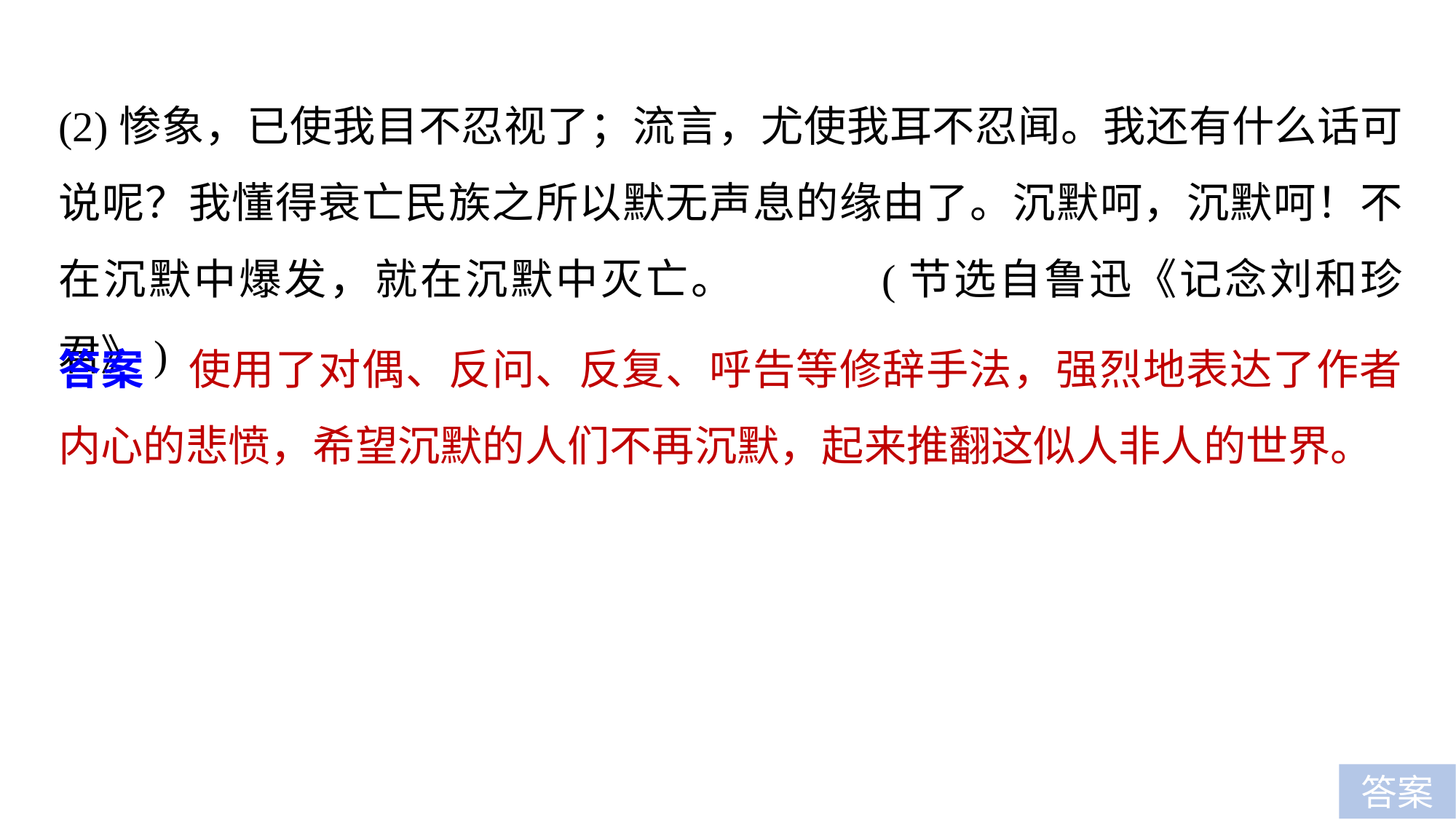

(2)惨象，已使我目不忍视了；流言，尤使我耳不忍闻。我还有什么话可说呢？我懂得衰亡民族之所以默无声息的缘由了。沉默呵，沉默呵！不在沉默中爆发，就在沉默中灭亡。           (节选自鲁迅《记念刘和珍君》)
答案　使用了对偶、反问、反复、呼告等修辞手法，强烈地表达了作者内心的悲愤，希望沉默的人们不再沉默，起来推翻这似人非人的世界。
答案